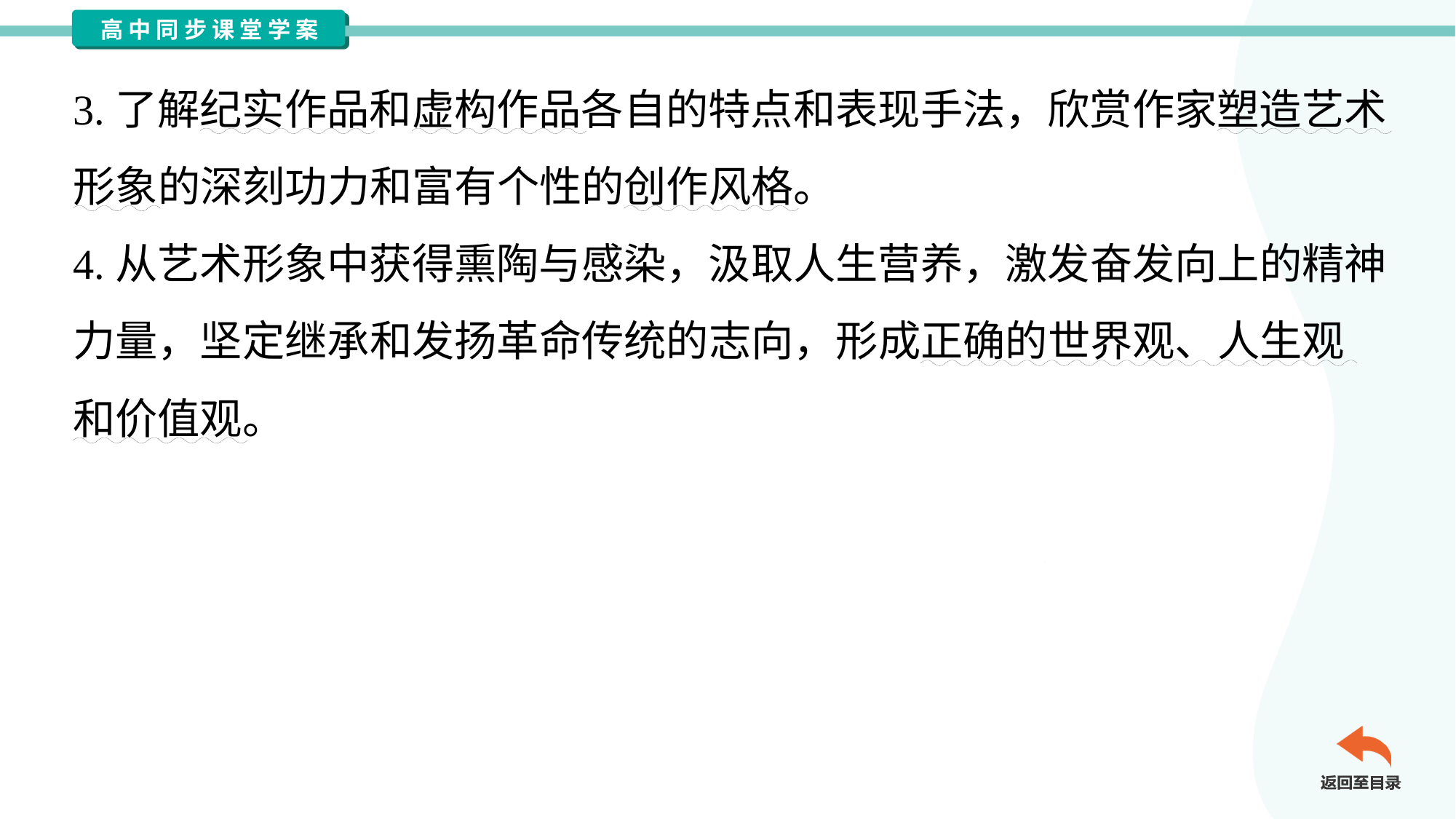

3.了解纪实作品和虚构作品各自的特点和表现手法，欣赏作家塑造艺术
形象的深刻功力和富有个性的创作风格。
4.从艺术形象中获得熏陶与感染，汲取人生营养，激发奋发向上的精神
力量，坚定继承和发扬革命传统的志向，形成正确的世界观、人生观
和价值观。